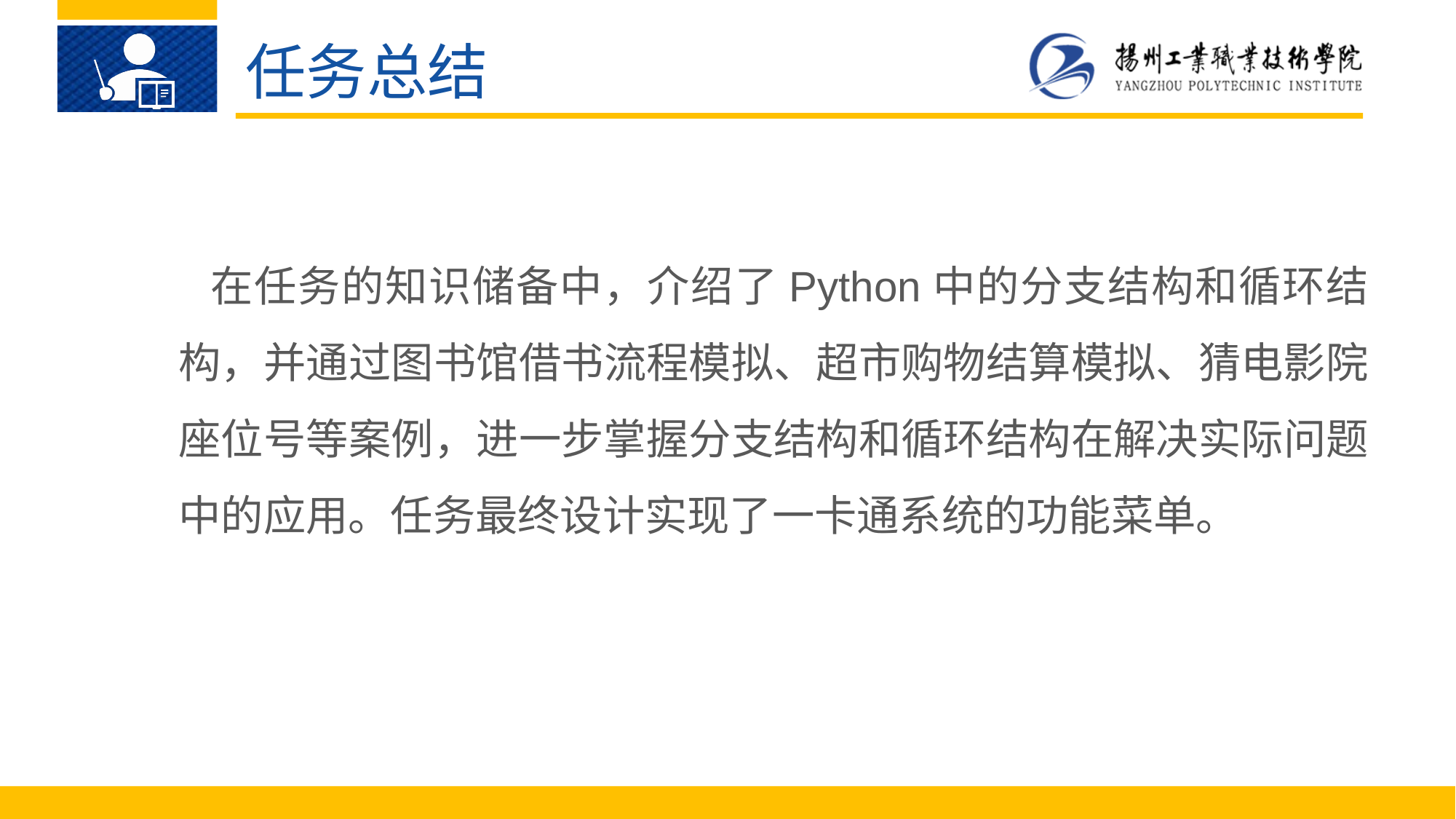

任务总结
在任务的知识储备中，介绍了Python中的分支结构和循环结构，并通过图书馆借书流程模拟、超市购物结算模拟、猜电影院座位号等案例，进一步掌握分支结构和循环结构在解决实际问题中的应用。任务最终设计实现了一卡通系统的功能菜单。